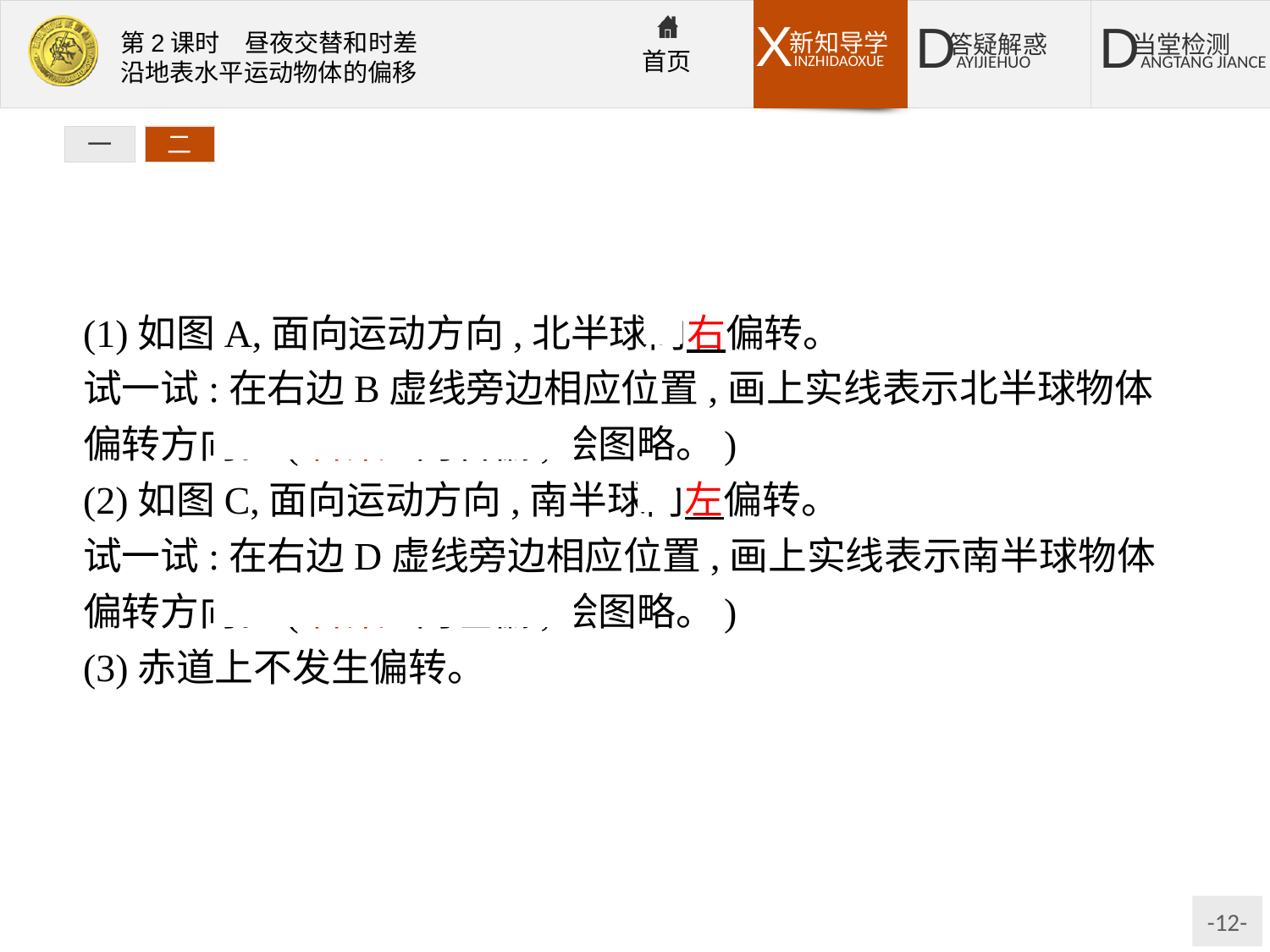

一
二
(1)如图A,面向运动方向,北半球向右偏转。
试一试:在右边B虚线旁边相应位置,画上实线表示北半球物体偏转方向。(答案:向右偏,绘图略。)
(2)如图C,面向运动方向,南半球向左偏转。
试一试:在右边D虚线旁边相应位置,画上实线表示南半球物体偏转方向。(答案:向左偏,绘图略。)
(3)赤道上不发生偏转。